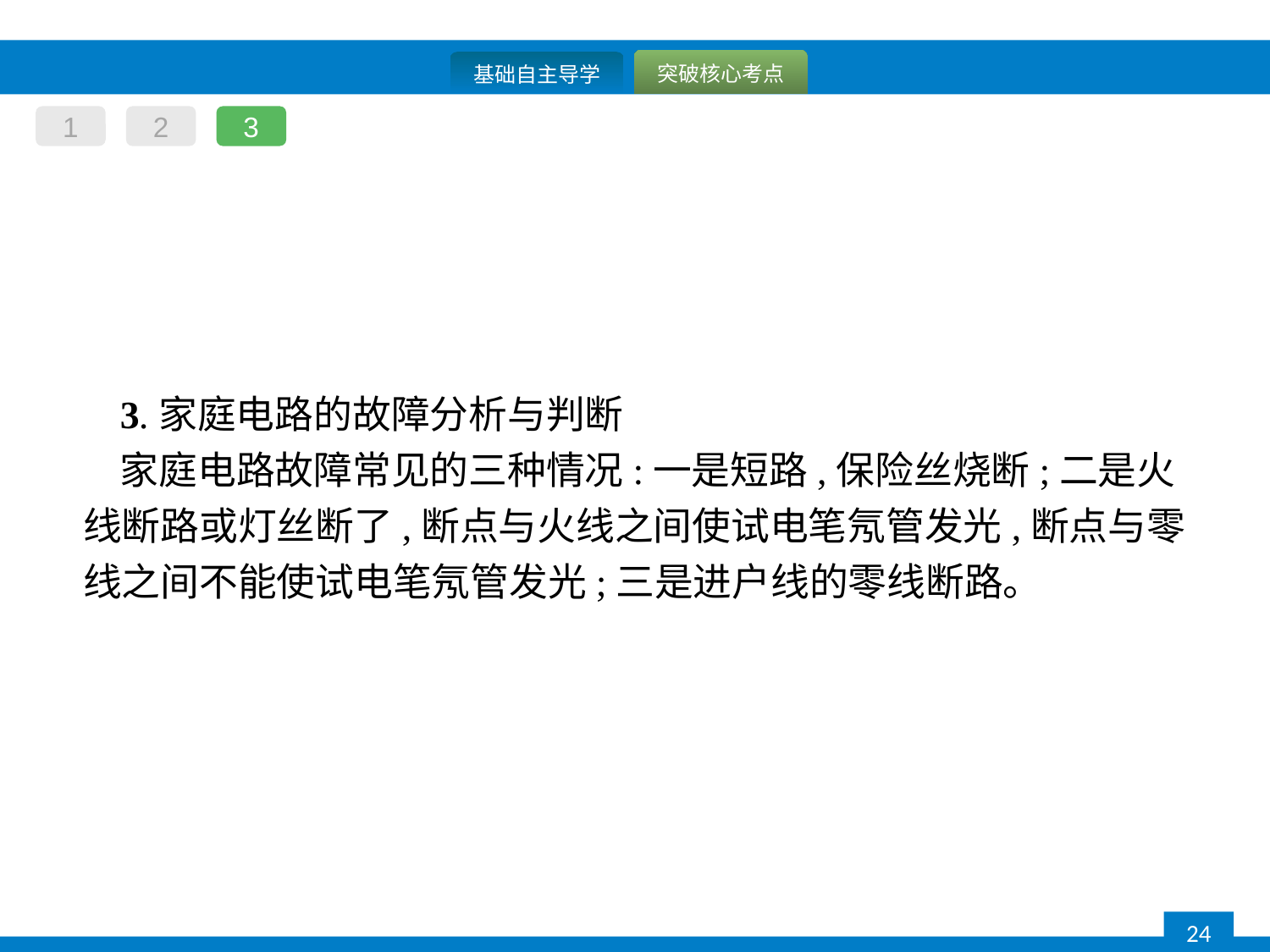

1
2
3
3.家庭电路的故障分析与判断
家庭电路故障常见的三种情况:一是短路,保险丝烧断;二是火线断路或灯丝断了,断点与火线之间使试电笔氖管发光,断点与零线之间不能使试电笔氖管发光;三是进户线的零线断路。